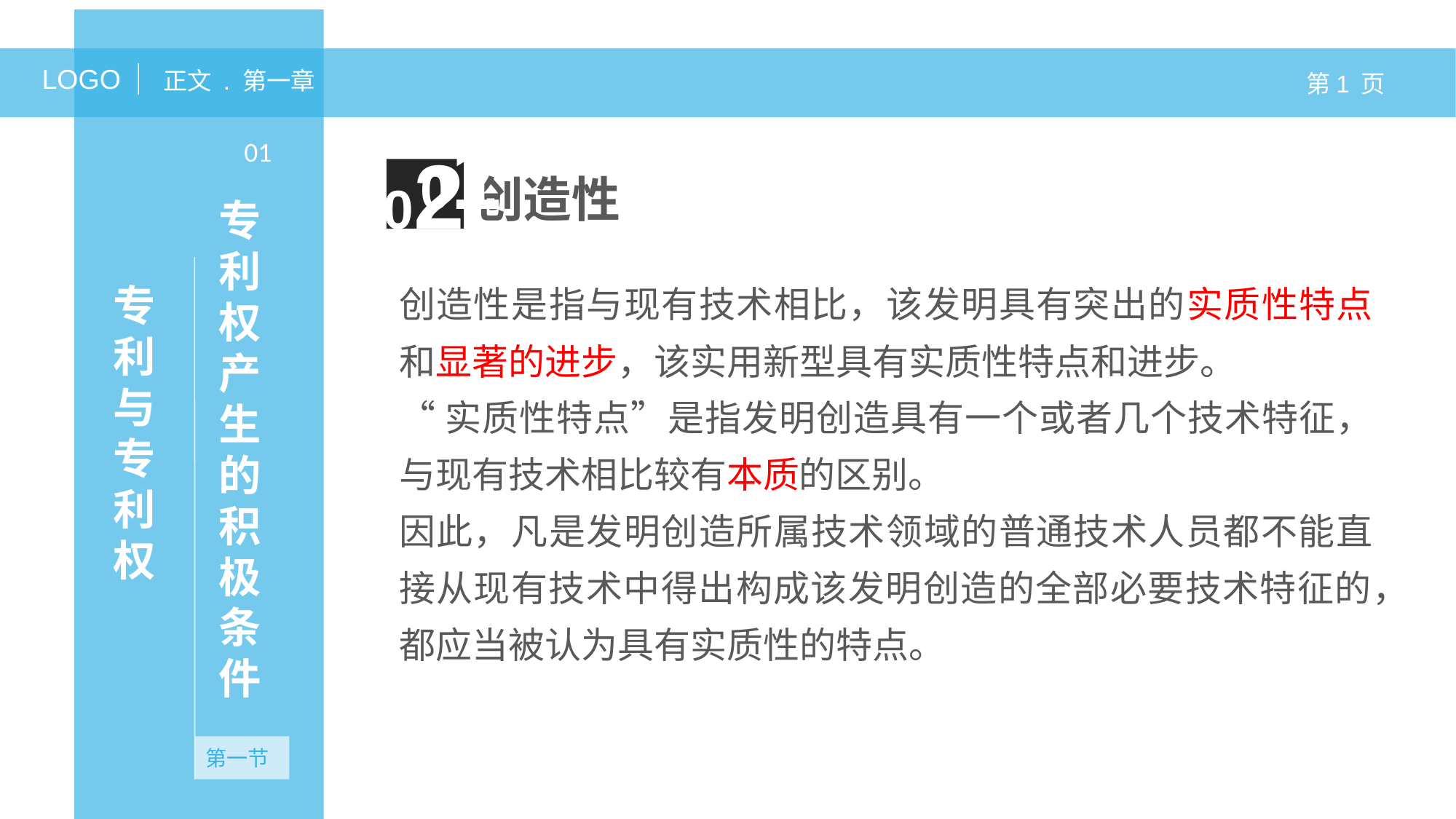

LOGO
正文 . 第一章

第1 页
专利权产生的积极条件
01
01
02

创造性

创造性是指与现有技术相比，该发明具有突出的实质性特点和显著的进步，该实用新型具有实质性特点和进步。
“实质性特点”是指发明创造具有一个或者几个技术特征，与现有技术相比较有本质的区别。
因此，凡是发明创造所属技术领域的普通技术人员都不能直接从现有技术中得出构成该发明创造的全部必要技术特征的，都应当被认为具有实质性的特点。
专利与专利权
无资产
第一节